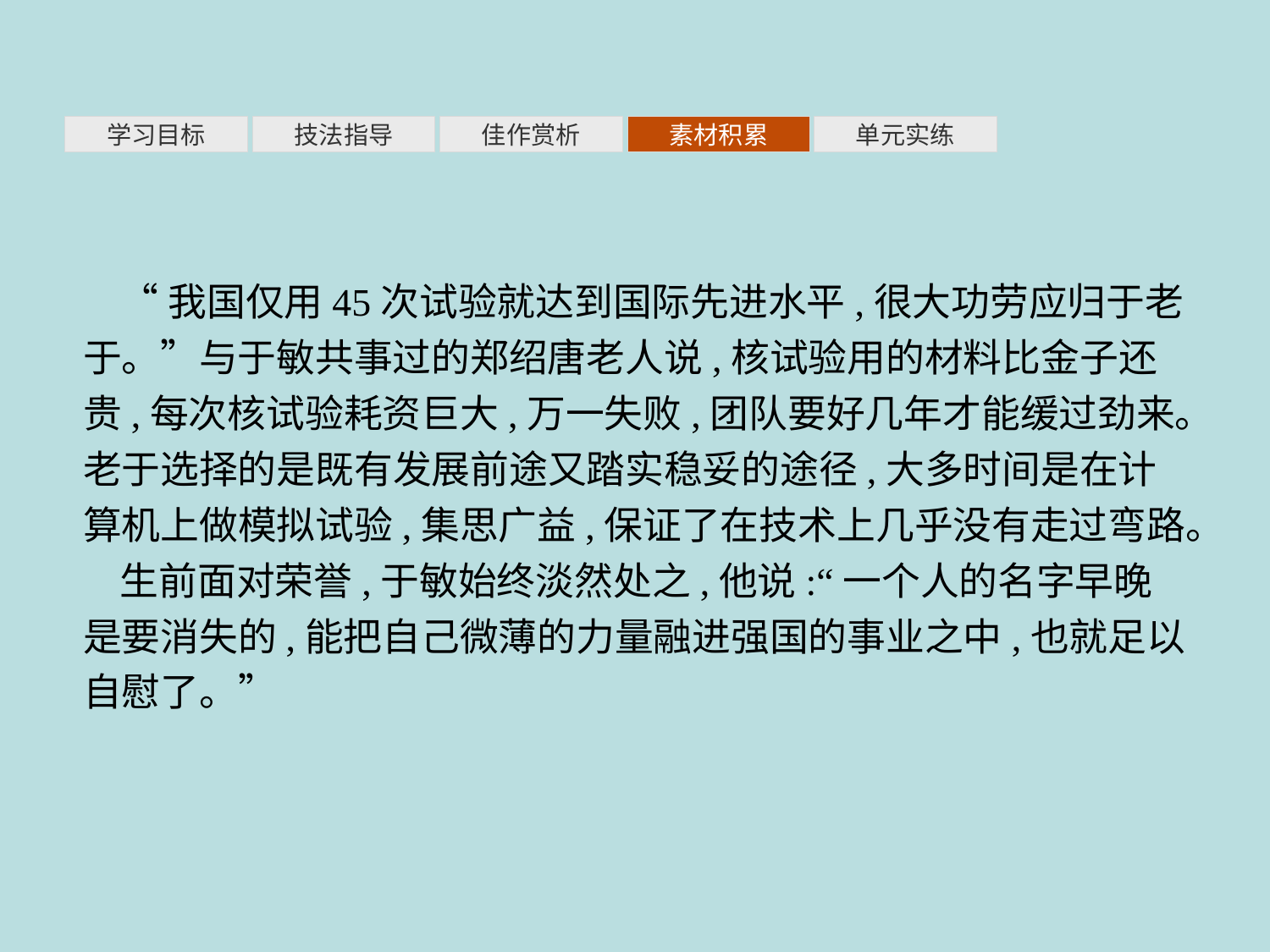

素材积累
学习目标
技法指导
佳作赏析
单元实练
“我国仅用45次试验就达到国际先进水平,很大功劳应归于老于。”与于敏共事过的郑绍唐老人说,核试验用的材料比金子还贵,每次核试验耗资巨大,万一失败,团队要好几年才能缓过劲来。老于选择的是既有发展前途又踏实稳妥的途径,大多时间是在计算机上做模拟试验,集思广益,保证了在技术上几乎没有走过弯路。
生前面对荣誉,于敏始终淡然处之,他说:“一个人的名字早晚是要消失的,能把自己微薄的力量融进强国的事业之中,也就足以自慰了。”